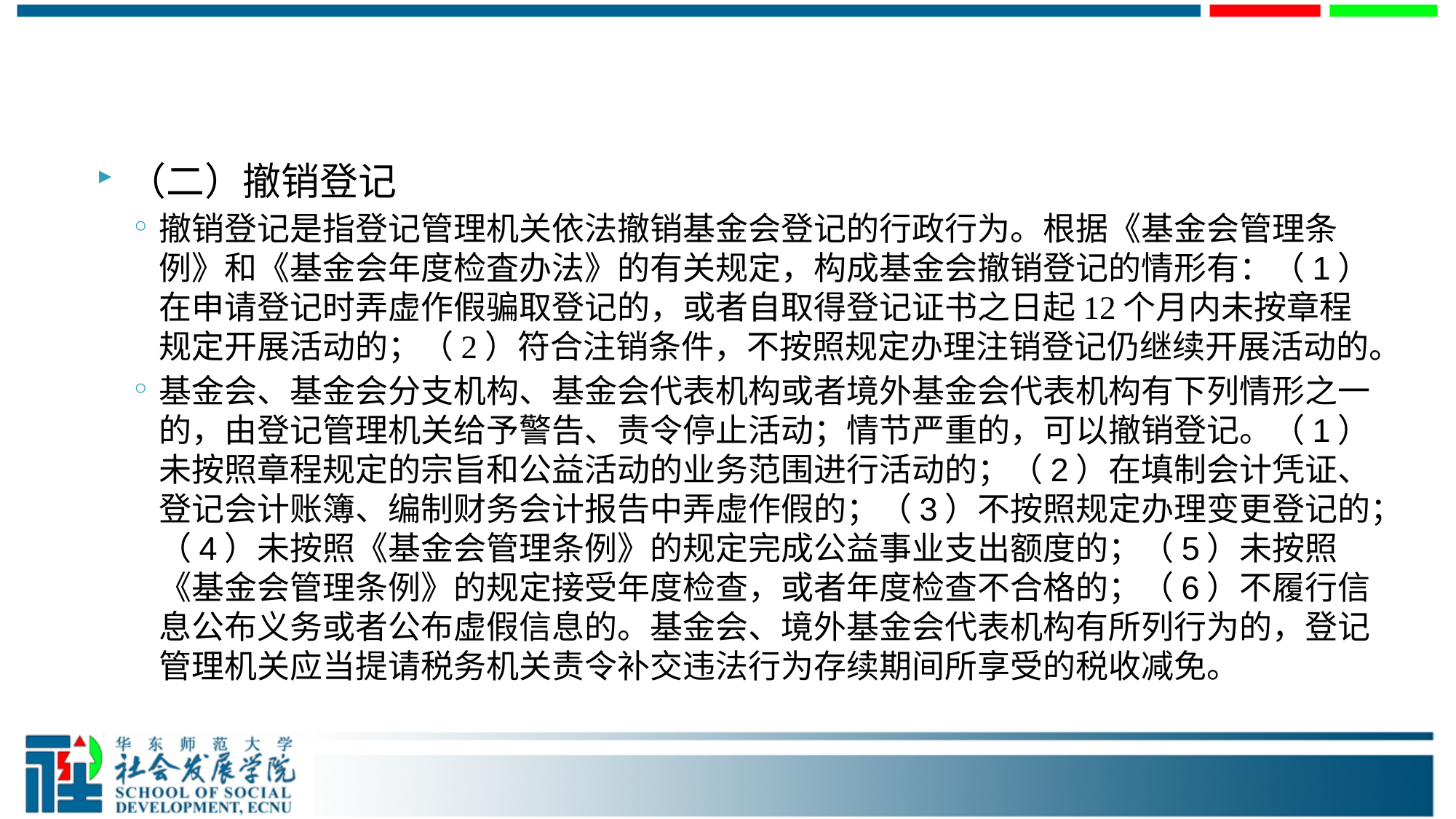

#
（二）撤销登记
撤销登记是指登记管理机关依法撤销基金会登记的行政行为。根据《基金会管理条例》和《基金会年度检査办法》的有关规定，构成基金会撤销登记的情形有：（1）在申请登记时弄虚作假骗取登记的，或者自取得登记证书之日起12个月内未按章程规定开展活动的；（2）符合注销条件，不按照规定办理注销登记仍继续开展活动的。
基金会、基金会分支机构、基金会代表机构或者境外基金会代表机构有下列情形之一的，由登记管理机关给予警告、责令停止活动；情节严重的，可以撤销登记。（1）未按照章程规定的宗旨和公益活动的业务范围进行活动的；（2）在填制会计凭证、登记会计账簿、编制财务会计报告中弄虚作假的；（3）不按照规定办理变更登记的；（4）未按照《基金会管理条例》的规定完成公益事业支出额度的；（5）未按照《基金会管理条例》的规定接受年度检查，或者年度检查不合格的；（6）不履行信息公布义务或者公布虚假信息的。基金会、境外基金会代表机构有所列行为的，登记管理机关应当提请税务机关责令补交违法行为存续期间所享受的税收减免。